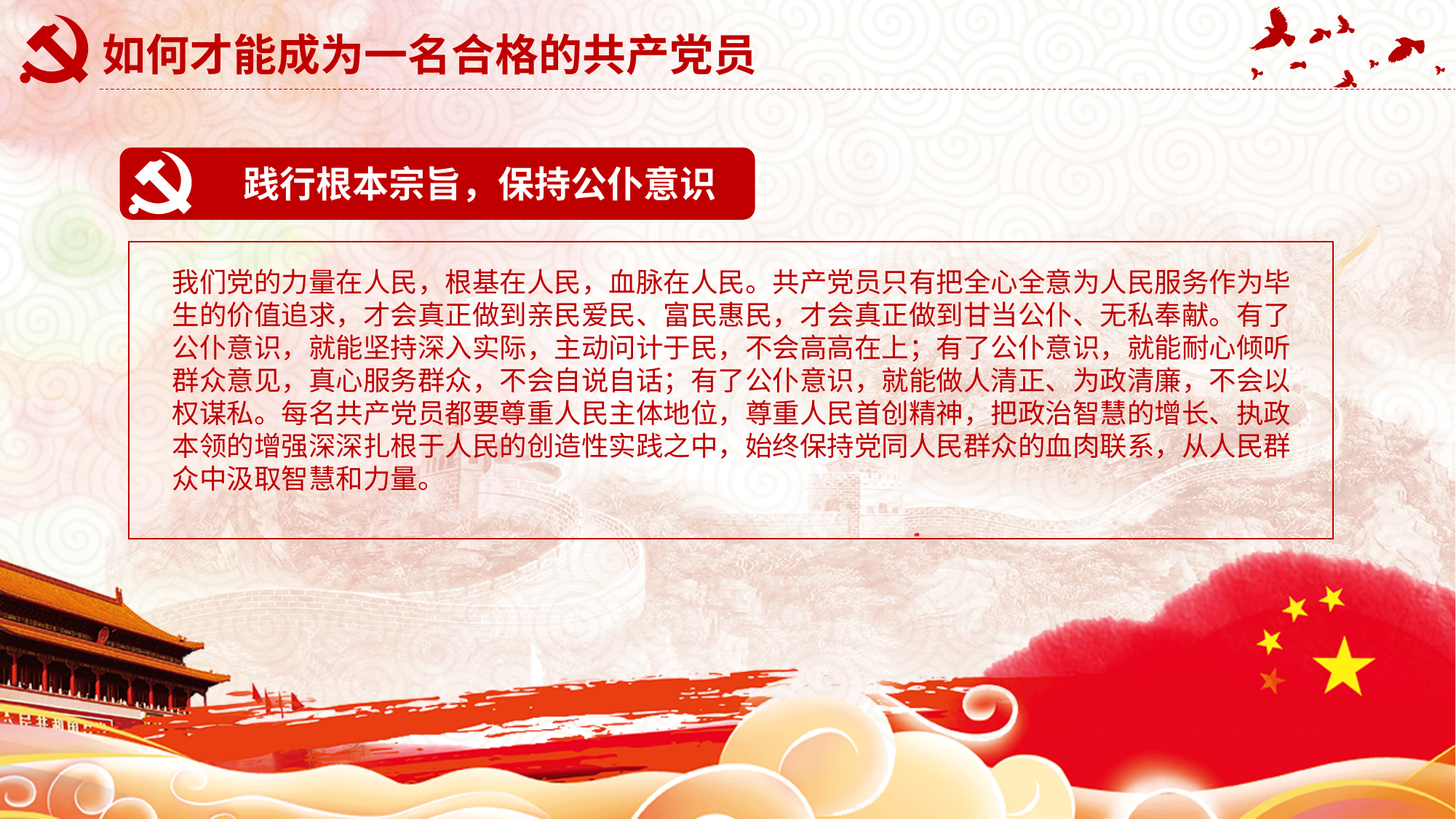

# 如何才能成为一名合格的共产党员

践行根本宗旨，保持公仆意识

我们党的力量在人民，根基在人民，血脉在人民。共产党员只有把全心全意为人民服务作为毕生的价值追求，才会真正做到亲民爱民、富民惠民，才会真正做到甘当公仆、无私奉献。有了公仆意识，就能坚持深入实际，主动问计于民，不会高高在上；有了公仆意识，就能耐心倾听群众意见，真心服务群众，不会自说自话；有了公仆意识，就能做人清正、为政清廉，不会以权谋私。每名共产党员都要尊重人民主体地位，尊重人民首创精神，把政治智慧的增长、执政本领的增强深深扎根于人民的创造性实践之中，始终保持党同人民群众的血肉联系，从人民群众中汲取智慧和力量。
延迟符可删除